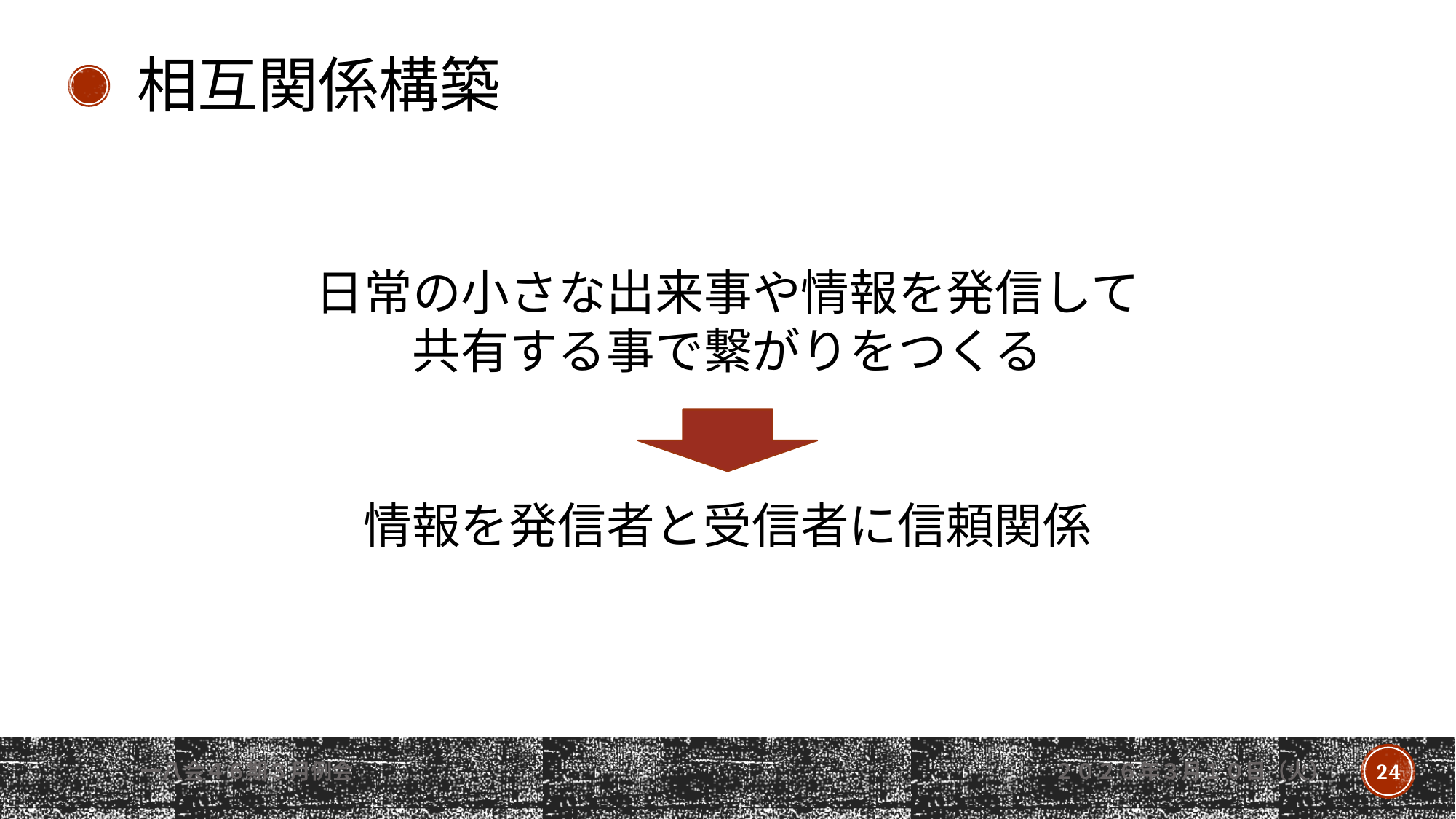

相互関係構築

日常の小さな出来事や情報を発信して
共有する事で繋がりをつくる

情報を発信者と受信者に信頼関係

一八会４６期３月例会
２０２６年３月１０日（火）
24